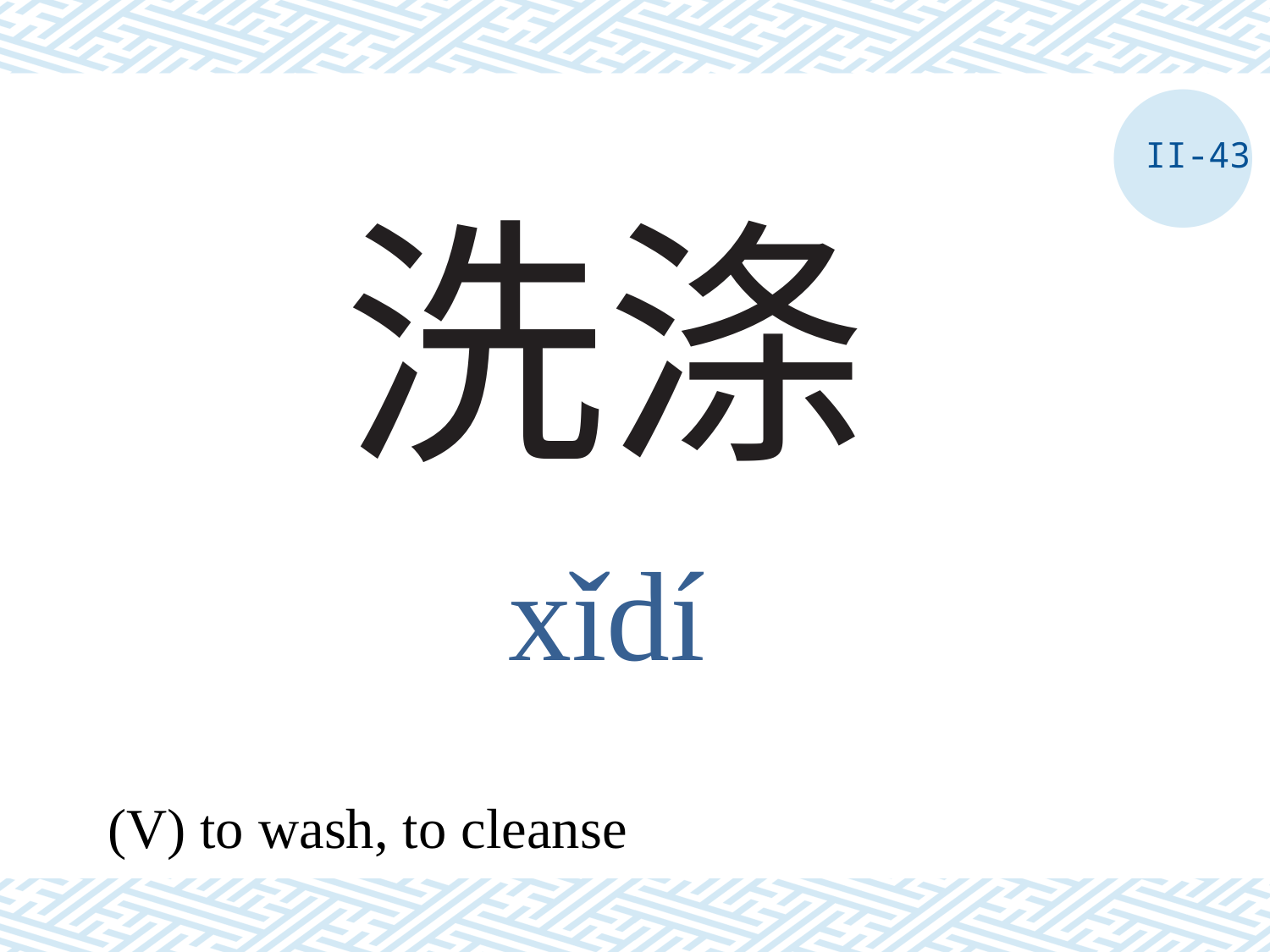

II-43

# 洗涤
xǐdí
(V) to wash, to cleanse